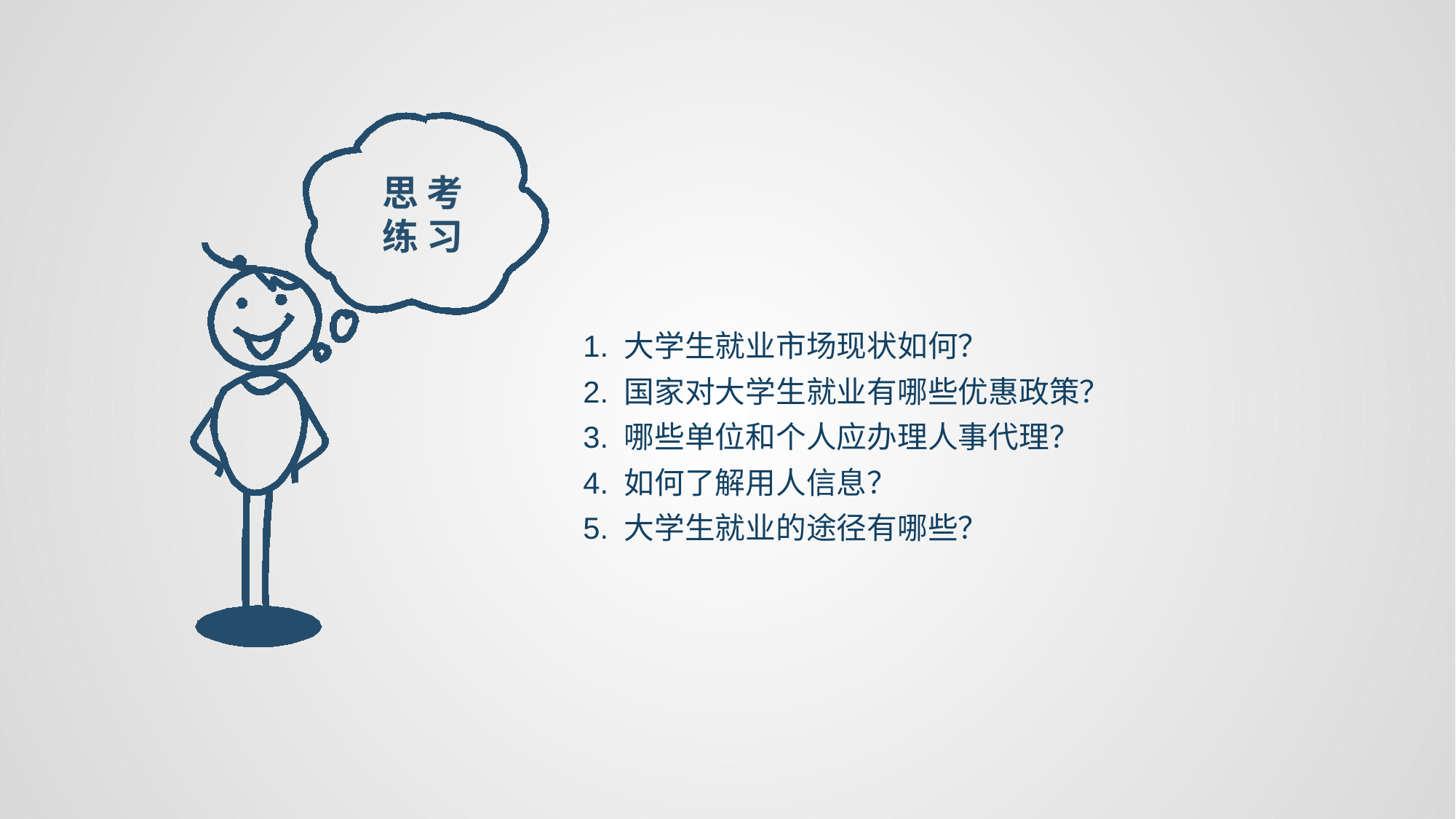

思 考练 习
1. 大学生就业市场现状如何？
2. 国家对大学生就业有哪些优惠政策？
3. 哪些单位和个人应办理人事代理？
4. 如何了解用人信息？
5. 大学生就业的途径有哪些？